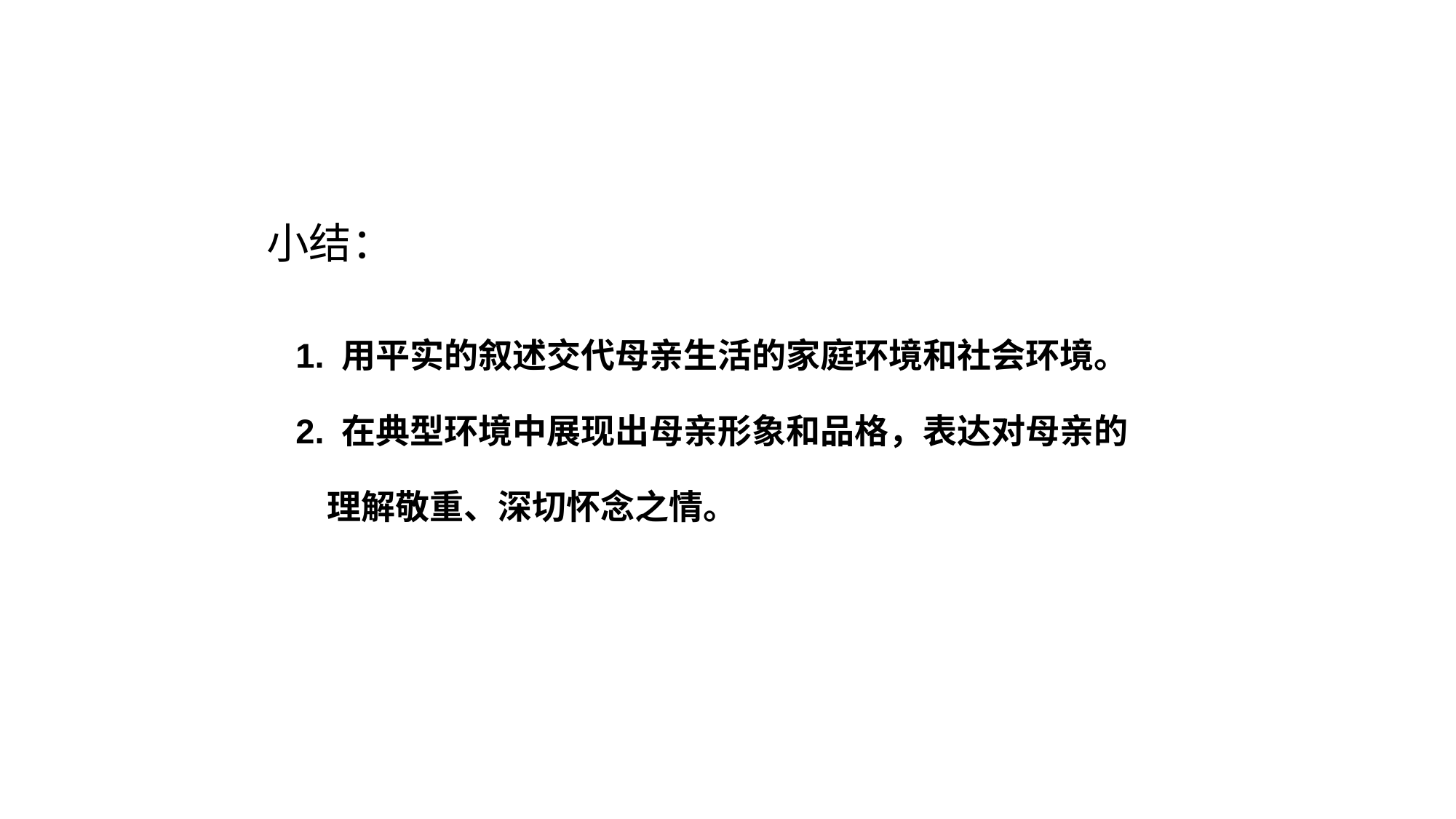

# 小结：
1. 用平实的叙述交代母亲生活的家庭环境和社会环境。
2. 在典型环境中展现出母亲形象和品格，表达对母亲的
   理解敬重、深切怀念之情。